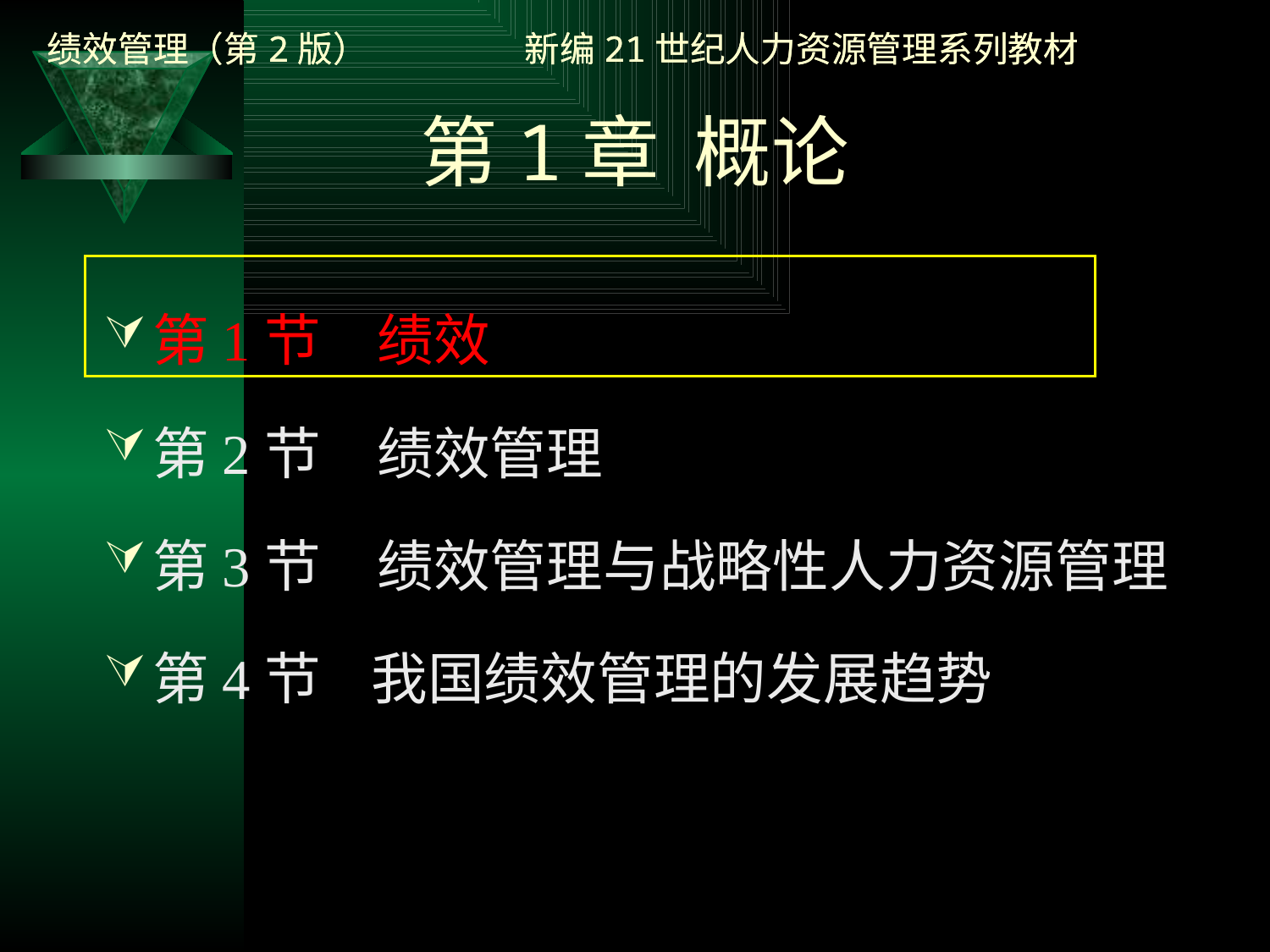

# 第1章  概论

第1节　绩效
第2节　绩效管理
第3节　绩效管理与战略性人力资源管理
第4节    我国绩效管理的发展趋势